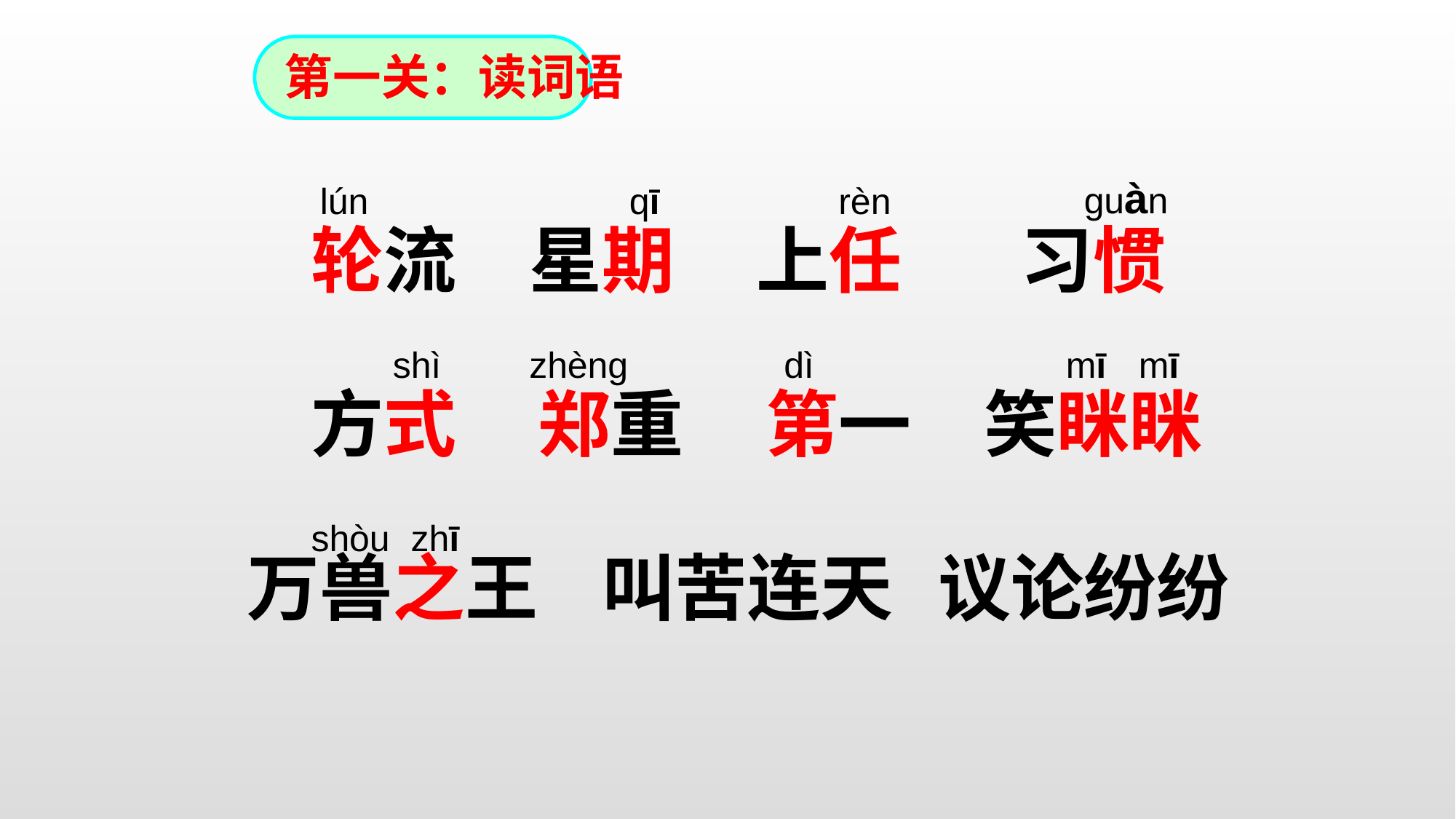

第一关：读词语
guàn
lún
qī
rèn
轮流
星期
上任
习惯
shì
zhèng
dì
mī
mī
方式
郑重
第一
笑眯眯
shòu
zhī
万兽之王

叫苦连天
议论纷纷